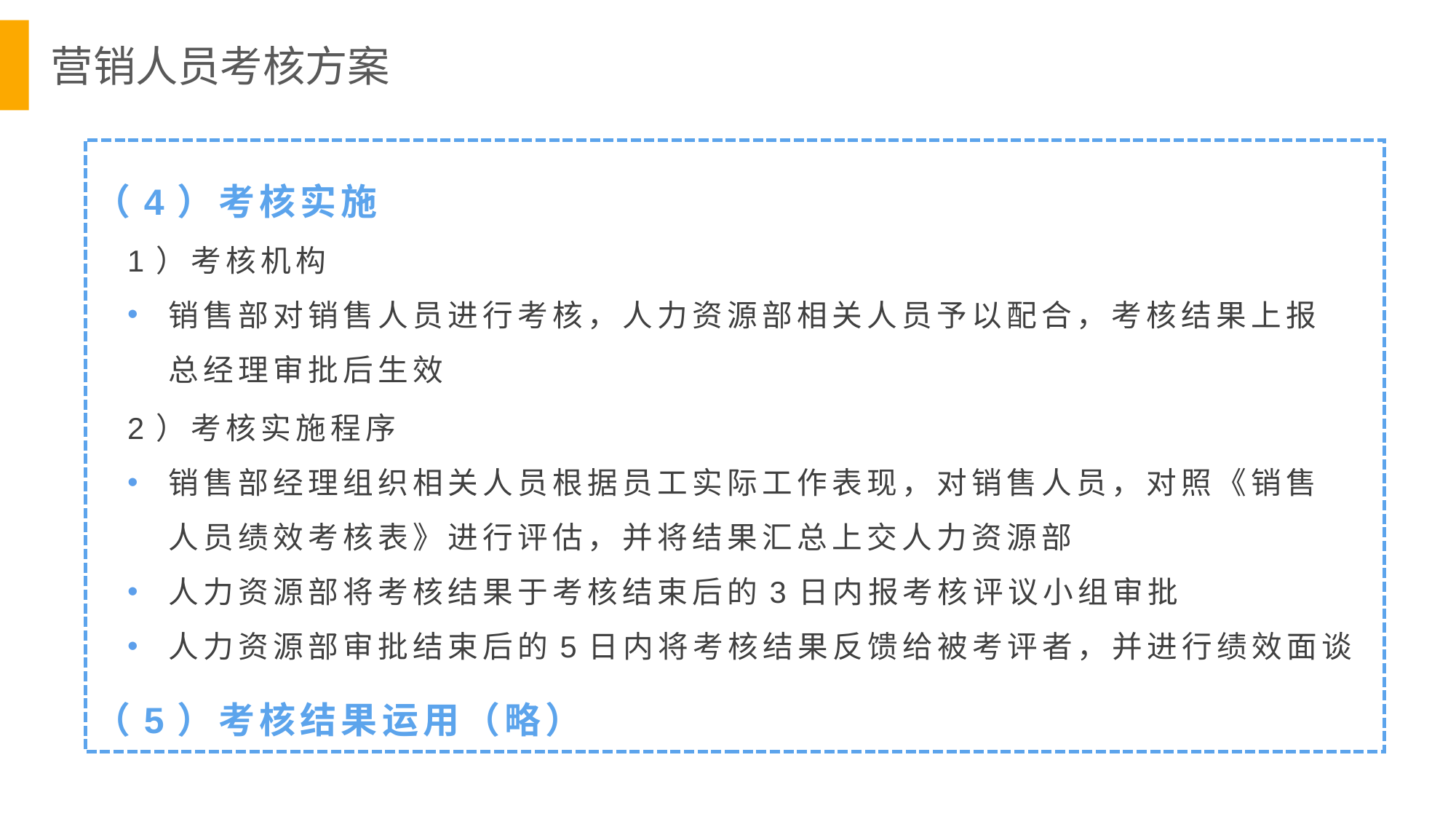

营销人员考核方案

（4）考核实施
1）考核机构
销售部对销售人员进行考核，人力资源部相关人员予以配合，考核结果上报总经理审批后生效
2）考核实施程序
销售部经理组织相关人员根据员工实际工作表现，对销售人员，对照《销售人员绩效考核表》进行评估，并将结果汇总上交人力资源部
人力资源部将考核结果于考核结束后的3日内报考核评议小组审批
人力资源部审批结束后的5日内将考核结果反馈给被考评者，并进行绩效面谈
（5）考核结果运用（略）